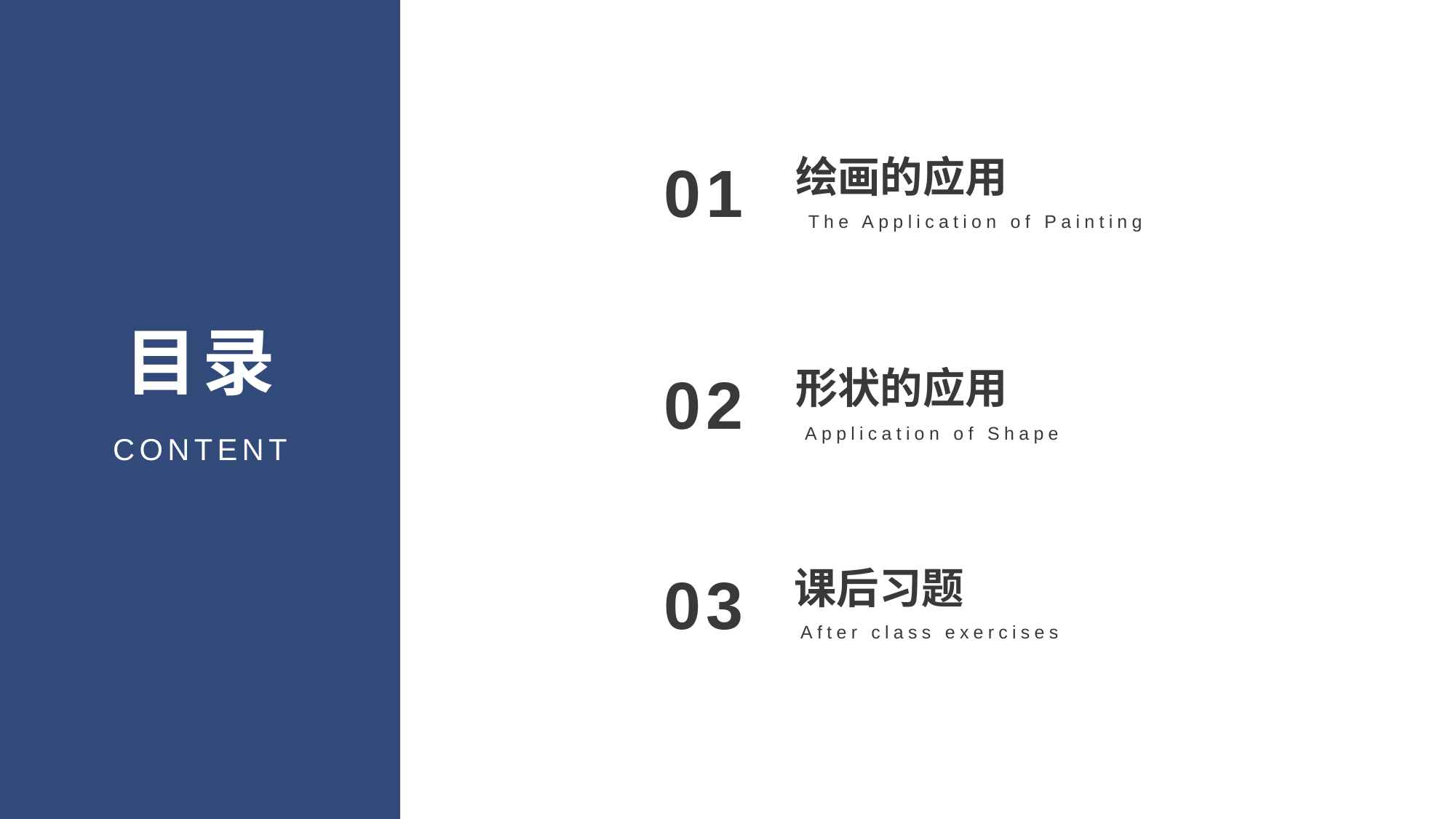

绘画的应用
01
The Application of Painting
目录
形状的应用
02
Application of Shape
CONTENT
课后习题
03
After class exercises